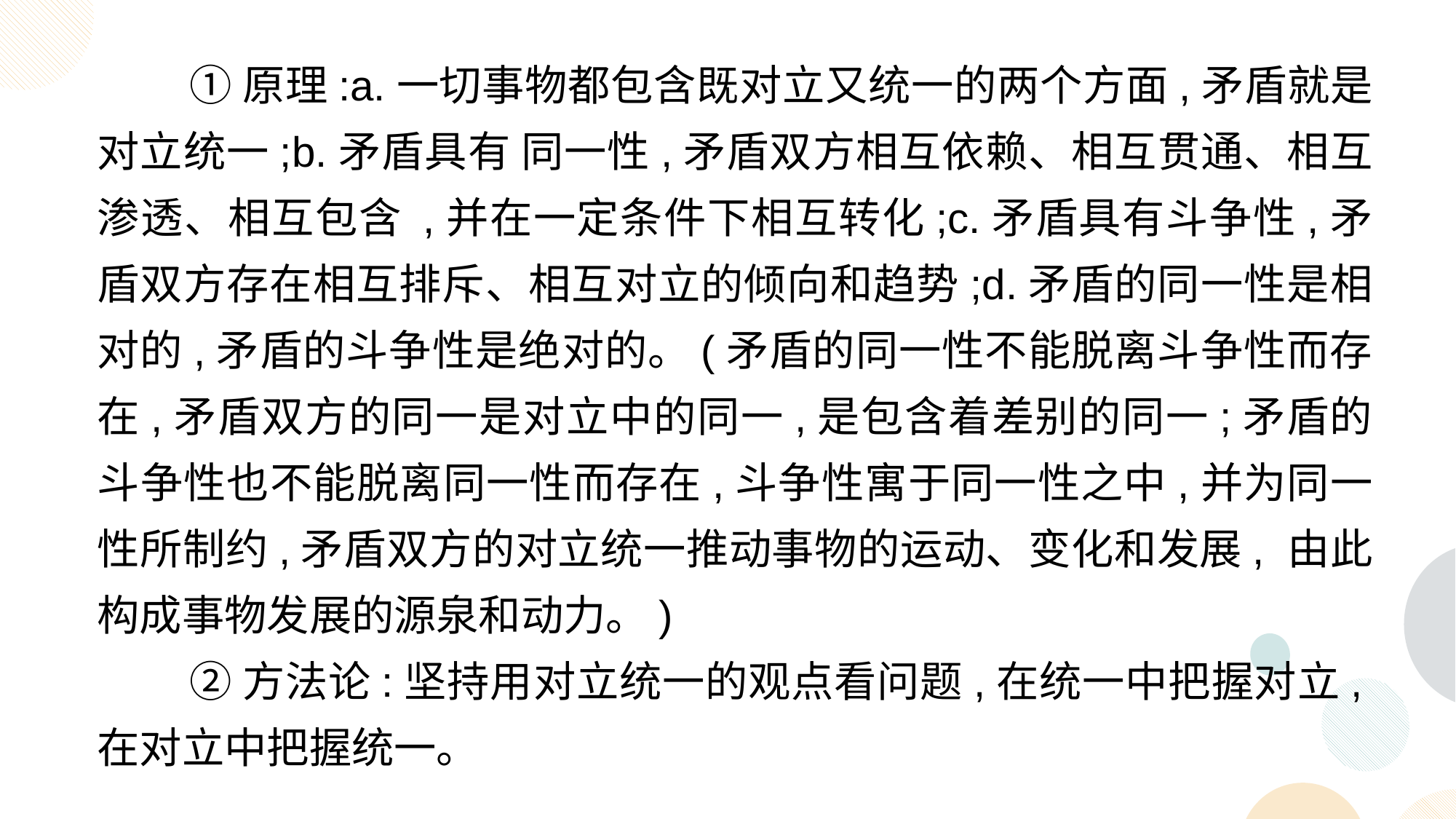

①原理:a.一切事物都包含既对立又统一的两个方面,矛盾就是对立统一;b.矛盾具有 同一性,矛盾双方相互依赖、相互贯通、相互渗透、相互包含 ,并在一定条件下相互转化;c.矛盾具有斗争性,矛盾双方存在相互排斥、相互对立的倾向和趋势;d.矛盾的同一性是相对的,矛盾的斗争性是绝对的。(矛盾的同一性不能脱离斗争性而存在,矛盾双方的同一是对立中的同一,是包含着差别的同一;矛盾的斗争性也不能脱离同一性而存在,斗争性寓于同一性之中,并为同一性所制约,矛盾双方的对立统一推动事物的运动、变化和发展, 由此构成事物发展的源泉和动力。)
②方法论:坚持用对立统一的观点看问题,在统一中把握对立,在对立中把握统一。